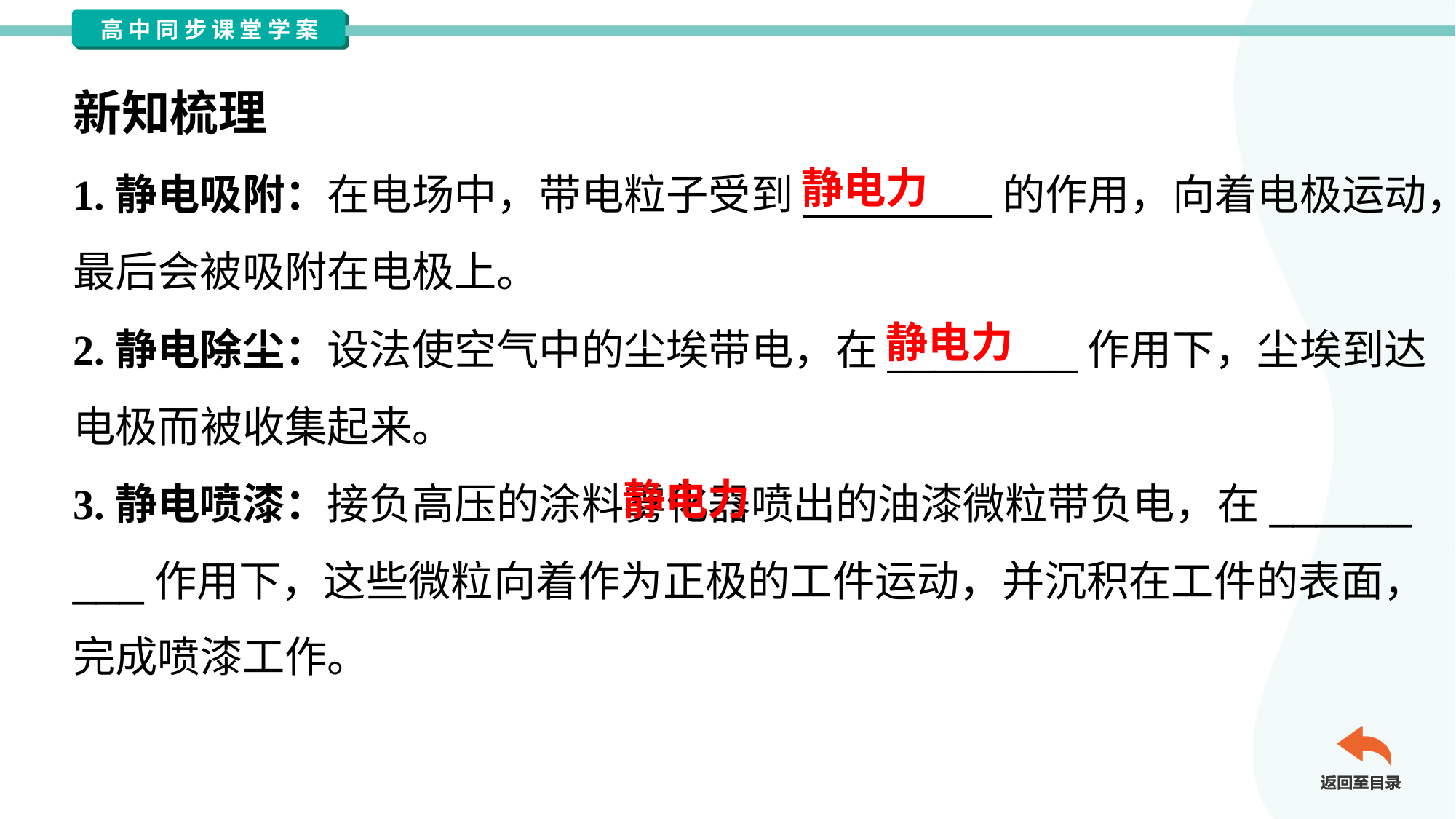

新知梳理
静电力
1.静电吸附：在电场中，带电粒子受到________的作用，向着电极运动，
最后会被吸附在电极上。
2.静电除尘：设法使空气中的尘埃带电，在________作用下，尘埃到达
电极而被收集起来。
3.静电喷漆：接负高压的涂料雾化器喷出的油漆微粒带负电，在______
___作用下，这些微粒向着作为正极的工件运动，并沉积在工件的表面，
完成喷漆工作。
静电力
                                                        静电力